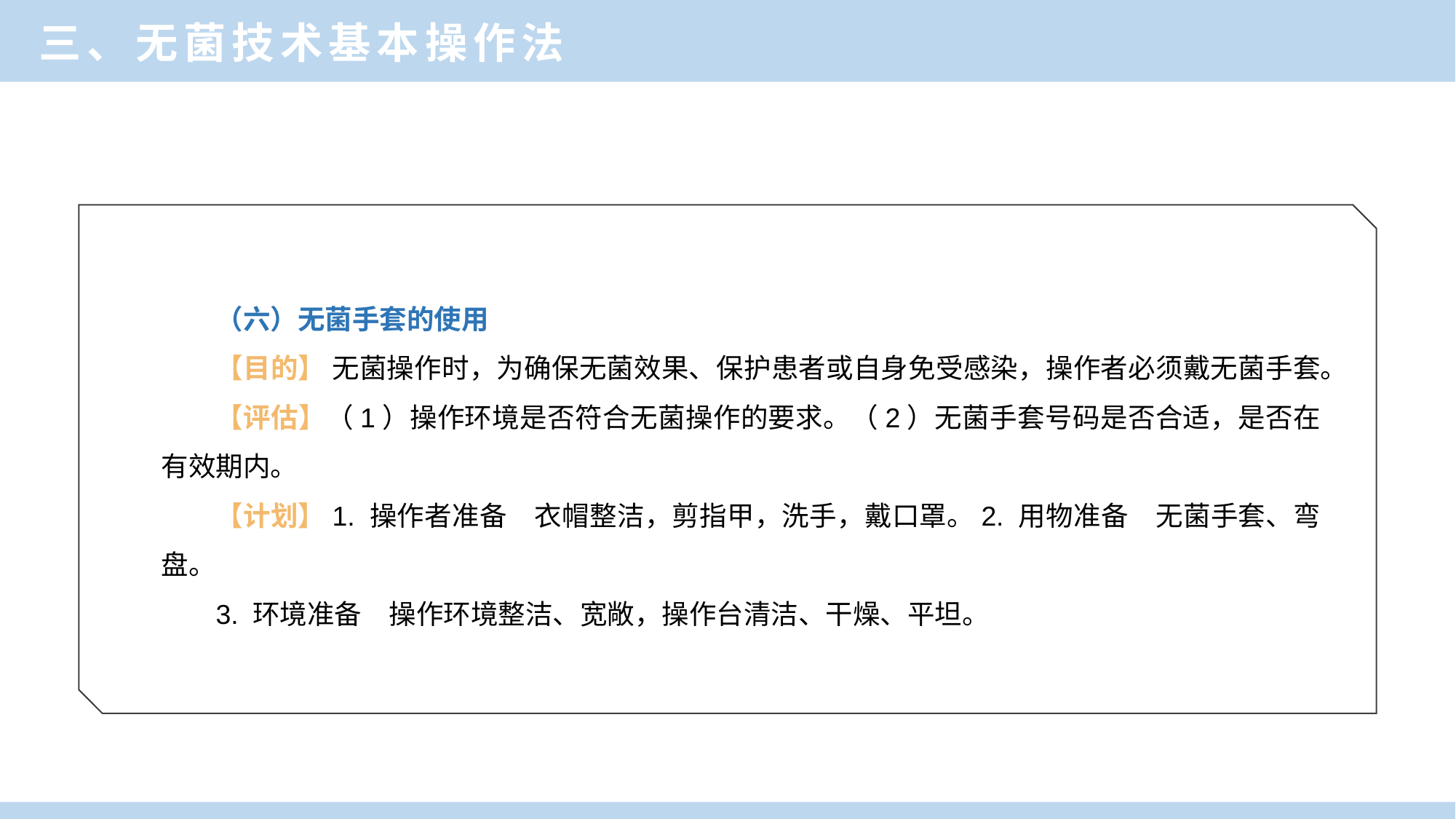

三、无菌技术基本操作法

（六）无菌手套的使用
【目的】 无菌操作时，为确保无菌效果、保护患者或自身免受感染，操作者必须戴无菌手套。
【评估】（1）操作环境是否符合无菌操作的要求。（2）无菌手套号码是否合适，是否在有效期内。
【计划】1. 操作者准备　衣帽整洁，剪指甲，洗手，戴口罩。2. 用物准备　无菌手套、弯盘。
3. 环境准备　操作环境整洁、宽敞，操作台清洁、干燥、平坦。